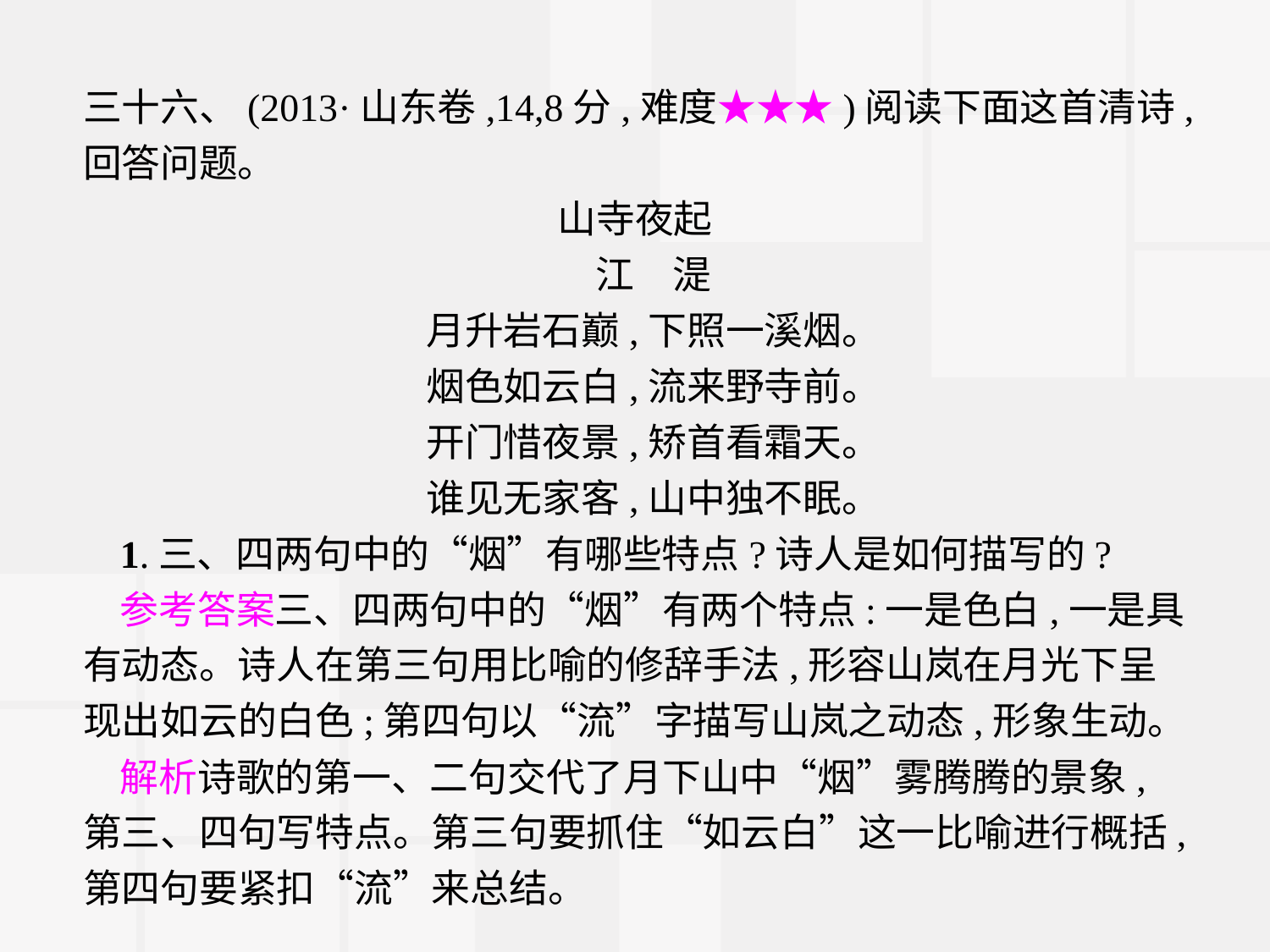

三十六、(2013·山东卷,14,8分,难度★★★)阅读下面这首清诗,回答问题。
山寺夜起
江　湜
月升岩石巅,下照一溪烟。
烟色如云白,流来野寺前。
开门惜夜景,矫首看霜天。
谁见无家客,山中独不眠。
1.三、四两句中的“烟”有哪些特点?诗人是如何描写的?
参考答案三、四两句中的“烟”有两个特点:一是色白,一是具有动态。诗人在第三句用比喻的修辞手法,形容山岚在月光下呈现出如云的白色;第四句以“流”字描写山岚之动态,形象生动。
解析诗歌的第一、二句交代了月下山中“烟”雾腾腾的景象,第三、四句写特点。第三句要抓住“如云白”这一比喻进行概括,第四句要紧扣“流”来总结。